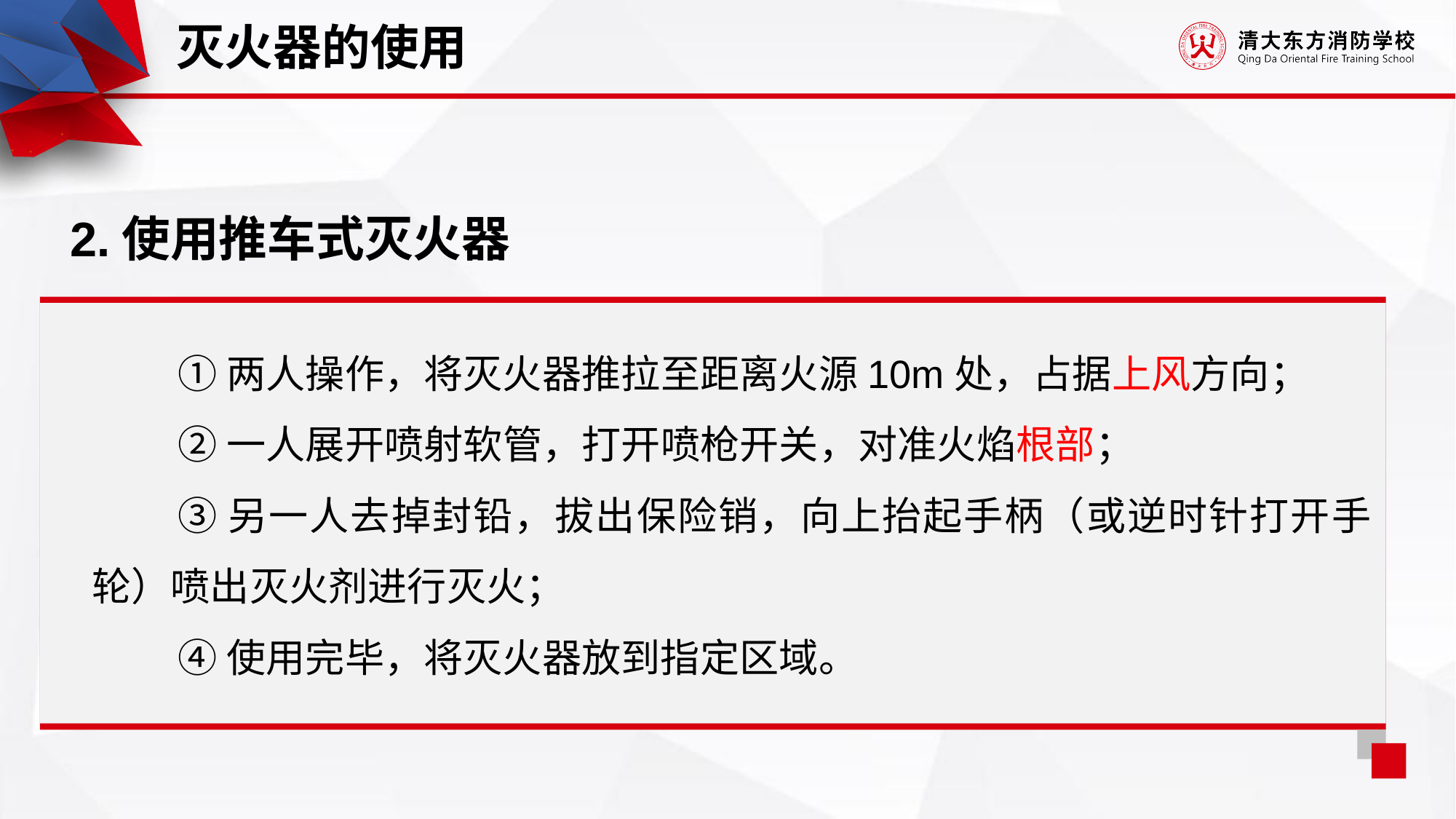

灭火器的使用

2.使用推车式灭火器

①两人操作，将灭火器推拉至距离火源10m处，占据上风方向；
②一人展开喷射软管，打开喷枪开关，对准火焰根部；
③另一人去掉封铅，拔出保险销，向上抬起手柄（或逆时针打开手轮）喷出灭火剂进行灭火；
④使用完毕，将灭火器放到指定区域。